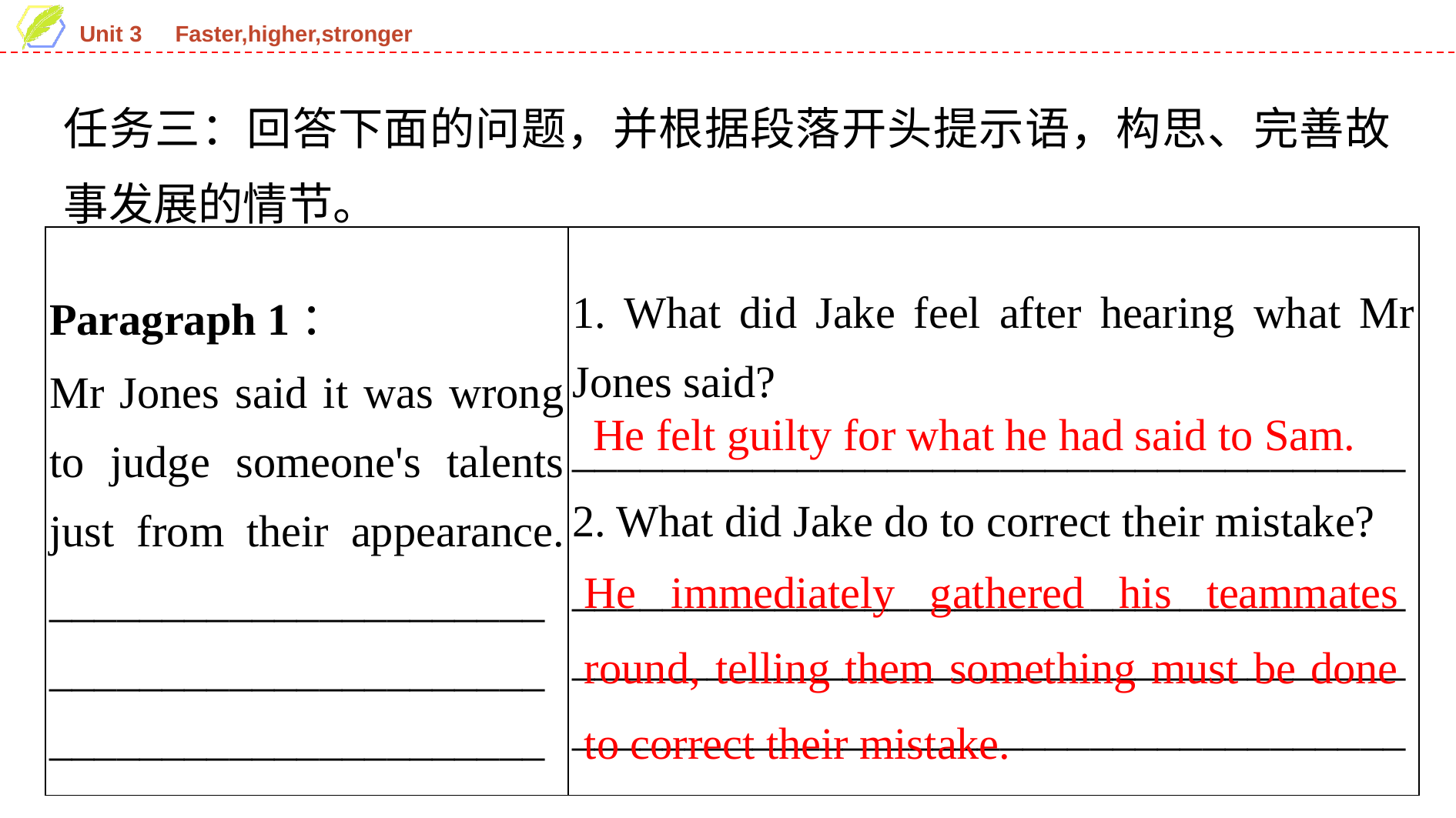

任务三：回答下面的问题，并根据段落开头提示语，构思、完善故事发展的情节。
| Paragraph 1： Mr Jones said it was wrong to judge someone's talents just from their appearance. \_\_\_\_\_\_\_\_\_\_\_\_\_\_\_\_\_\_\_\_\_\_\_\_\_\_\_\_\_\_\_\_\_\_\_\_\_\_\_\_\_\_\_\_\_\_\_\_\_\_\_\_\_\_\_\_\_\_\_\_\_\_\_\_\_\_ | 1. What did Jake feel after hearing what Mr Jones said? \_\_\_\_\_\_\_\_\_\_\_\_\_\_\_\_\_\_\_\_\_\_\_\_\_\_\_\_\_\_\_\_\_\_\_\_\_ 2. What did Jake do to correct their mistake? \_\_\_\_\_\_\_\_\_\_\_\_\_\_\_\_\_\_\_\_\_\_\_\_\_\_\_\_\_\_\_\_\_\_\_\_\_\_\_\_\_\_\_\_\_\_\_\_\_\_\_\_\_\_\_\_\_\_\_\_\_\_\_\_\_\_\_\_\_\_\_\_\_\_\_\_\_\_\_\_\_\_\_\_\_\_\_\_\_\_\_\_\_\_\_\_\_\_\_\_\_\_\_\_\_\_\_\_\_\_\_ |
| --- | --- |
He felt guilty for what he had said to Sam.
He immediately gathered his teammates round, telling them something must be done to correct their mistake.